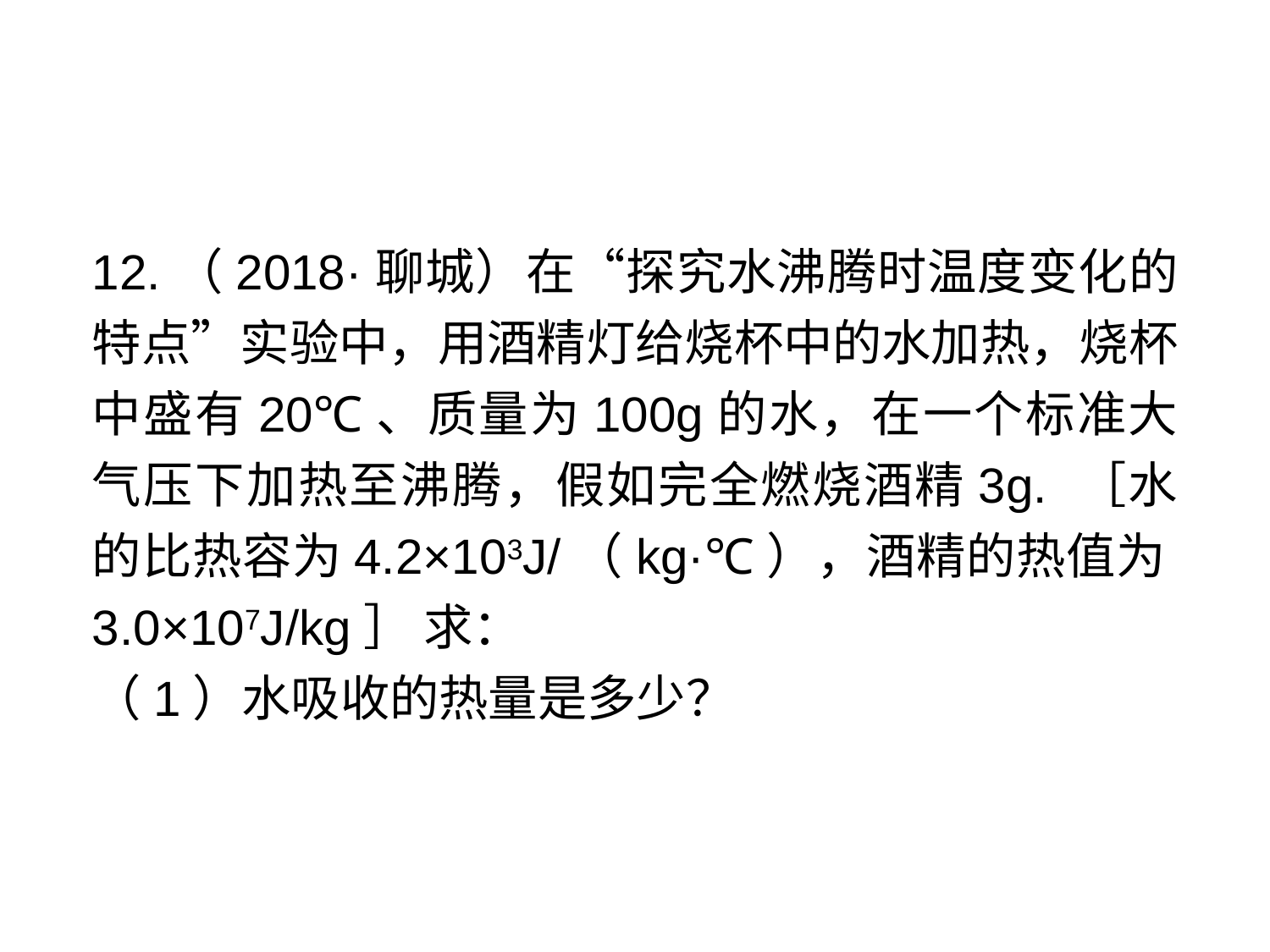

12.（2018·聊城）在“探究水沸腾时温度变化的特点”实验中，用酒精灯给烧杯中的水加热，烧杯中盛有20℃、质量为100g的水，在一个标准大气压下加热至沸腾，假如完全燃烧酒精3g. ［水的比热容为4.2×103J/（kg·℃），酒精的热值为3.0×107J/kg］ 求：
（1）水吸收的热量是多少？